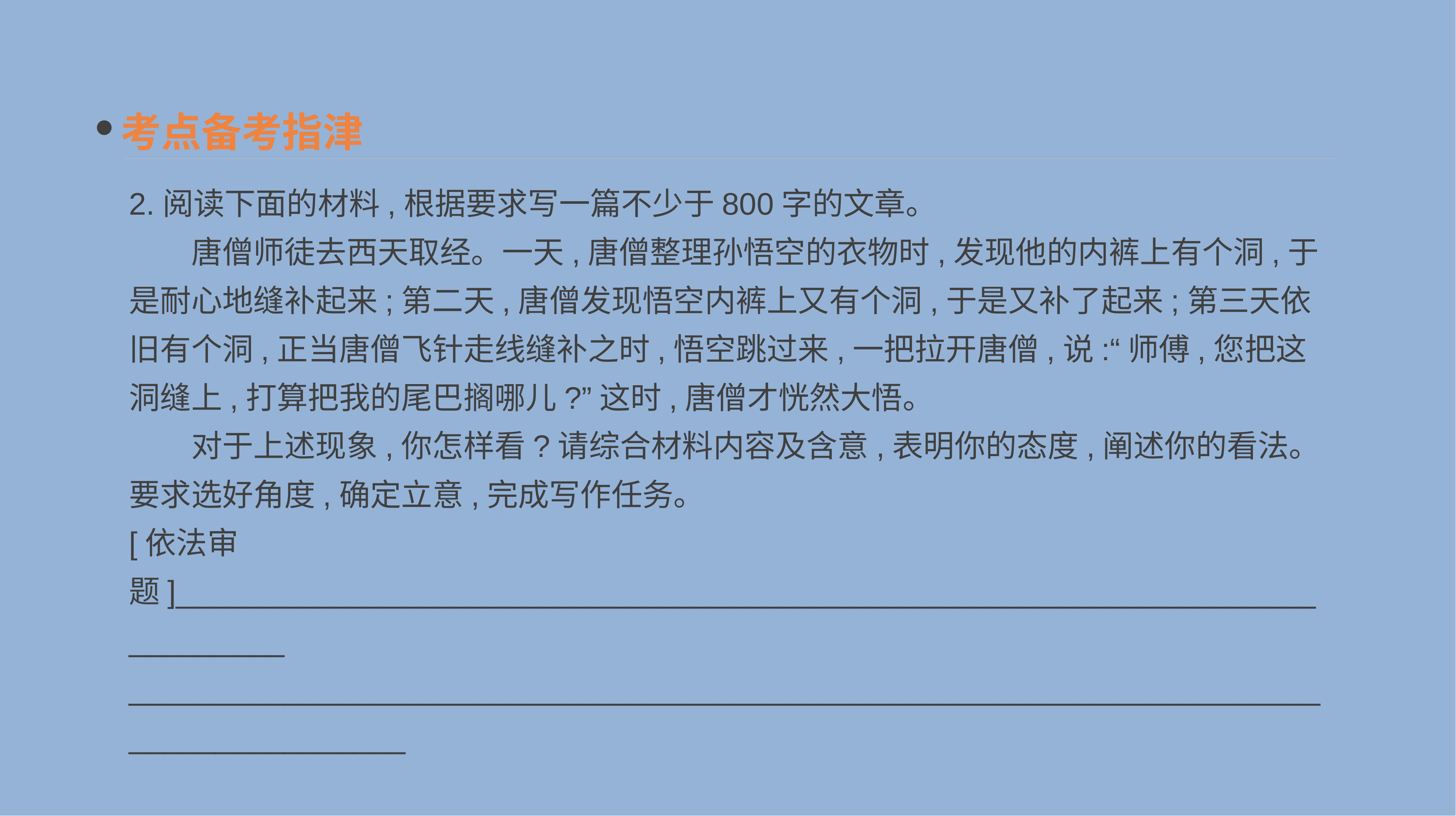

考点备考指津

2.阅读下面的材料,根据要求写一篇不少于800字的文章。
　　唐僧师徒去西天取经。一天,唐僧整理孙悟空的衣物时,发现他的内裤上有个洞,于是耐心地缝补起来;第二天,唐僧发现悟空内裤上又有个洞,于是又补了起来;第三天依旧有个洞,正当唐僧飞针走线缝补之时,悟空跳过来,一把拉开唐僧,说:“师傅,您把这洞缝上,打算把我的尾巴搁哪儿?”这时,唐僧才恍然大悟。
　　对于上述现象,你怎样看?请综合材料内容及含意,表明你的态度,阐述你的看法。要求选好角度,确定立意,完成写作任务。
[依法审题]___________________________________________________________________________
_____________________________________________________________________________________